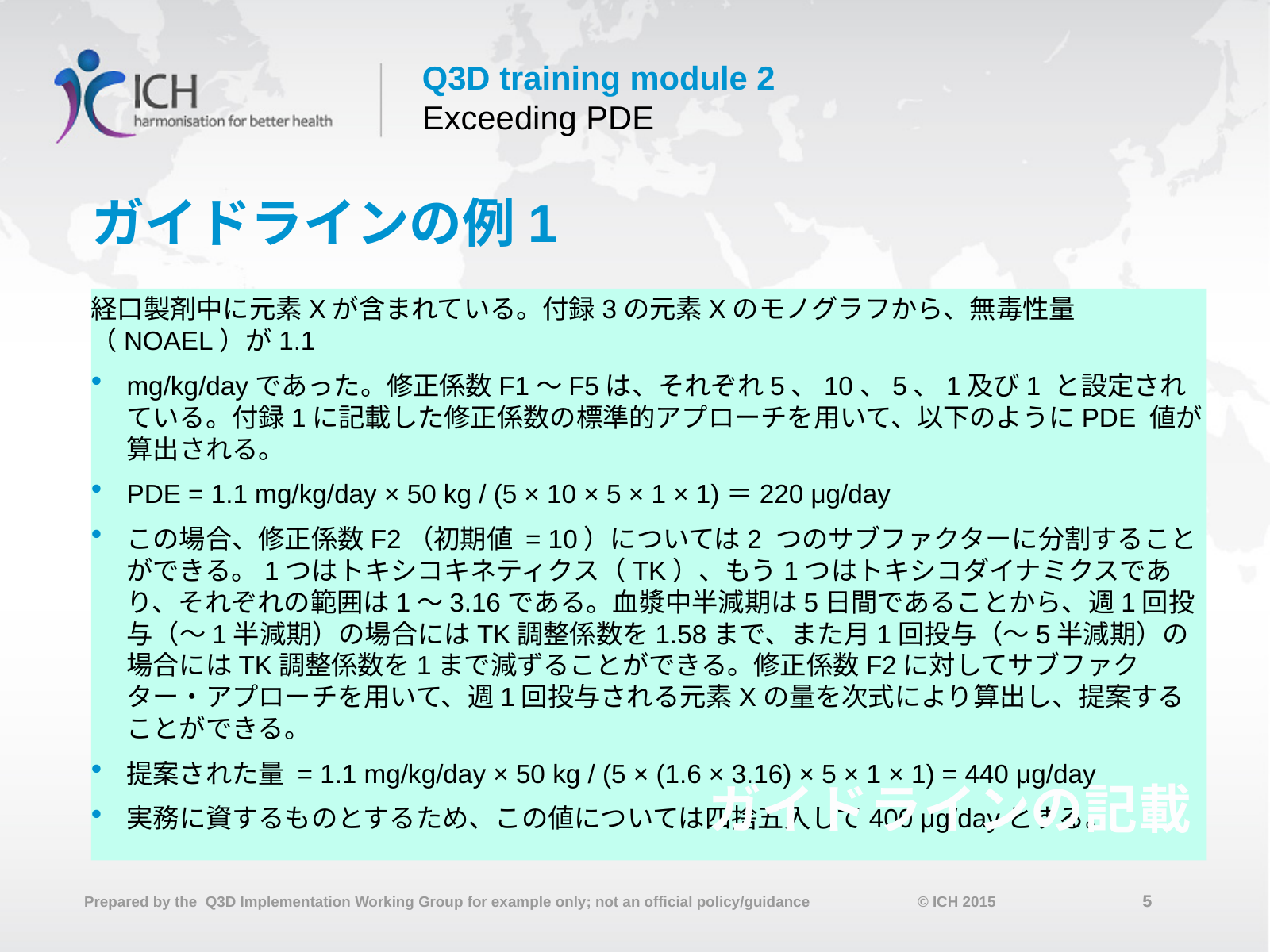

# ガイドラインの例1
経口製剤中に元素Xが含まれている。付録3の元素Xのモノグラフから、無毒性量（NOAEL）が1.1
mg/kg/dayであった。修正係数F1～F5は、それぞれ5、10、5、1及び1 と設定されている。付録1に記載した修正係数の標準的アプローチを用いて、以下のようにPDE 値が算出される。
PDE = 1.1 mg/kg/day × 50 kg / (5 × 10 × 5 × 1 × 1)＝220 μg/day
この場合、修正係数F2（初期値 = 10）については2 つのサブファクターに分割することができる。1つはトキシコキネティクス（TK）、もう1つはトキシコダイナミクスであり、それぞれの範囲は1～3.16である。血漿中半減期は5日間であることから、週1回投与（～1半減期）の場合にはTK調整係数を1.58まで、また月1回投与（～5半減期）の場合にはTK調整係数を1まで減ずることができる。修正係数F2に対してサブファクター・アプローチを用いて、週1回投与される元素Xの量を次式により算出し、提案することができる。
提案された量 = 1.1 mg/kg/day × 50 kg / (5 × (1.6 × 3.16) × 5 × 1 × 1) = 440 μg/day
実務に資するものとするため、この値については四捨五入して400 μg/dayとする。
ガイドラインの記載